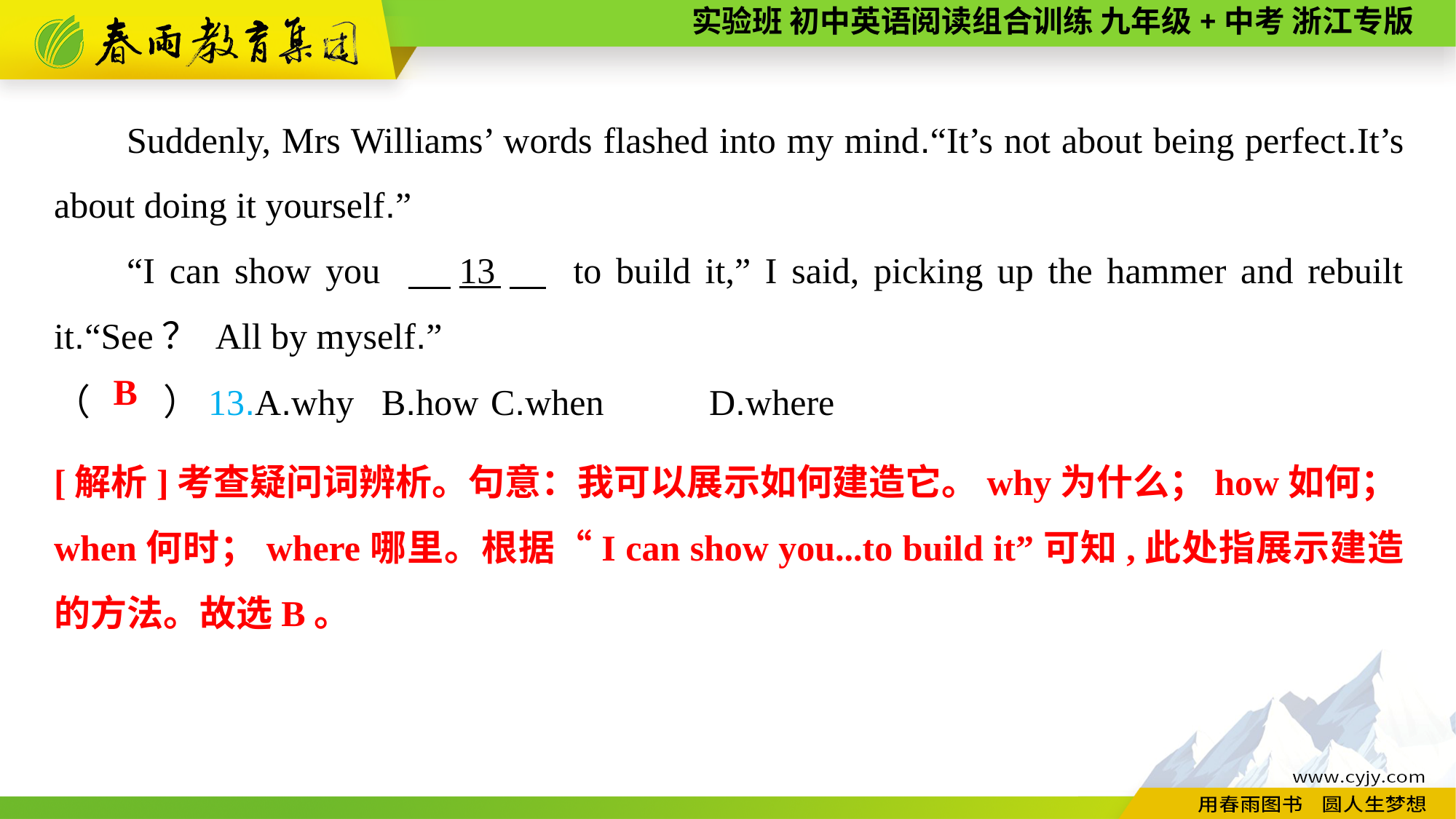

Suddenly, Mrs Williams’ words flashed into my mind.“It’s not about being perfect.It’s about doing it yourself.”
“I can show you 　13　 to build it,” I said, picking up the hammer and rebuilt it.“See？ All by myself.”
（　　）13.A.why	B.how	C.when	D.where
B
[解析]考查疑问词辨析。句意：我可以展示如何建造它。why为什么；how如何；when何时；where哪里。根据“I can show you...to build it”可知,此处指展示建造的方法。故选B。